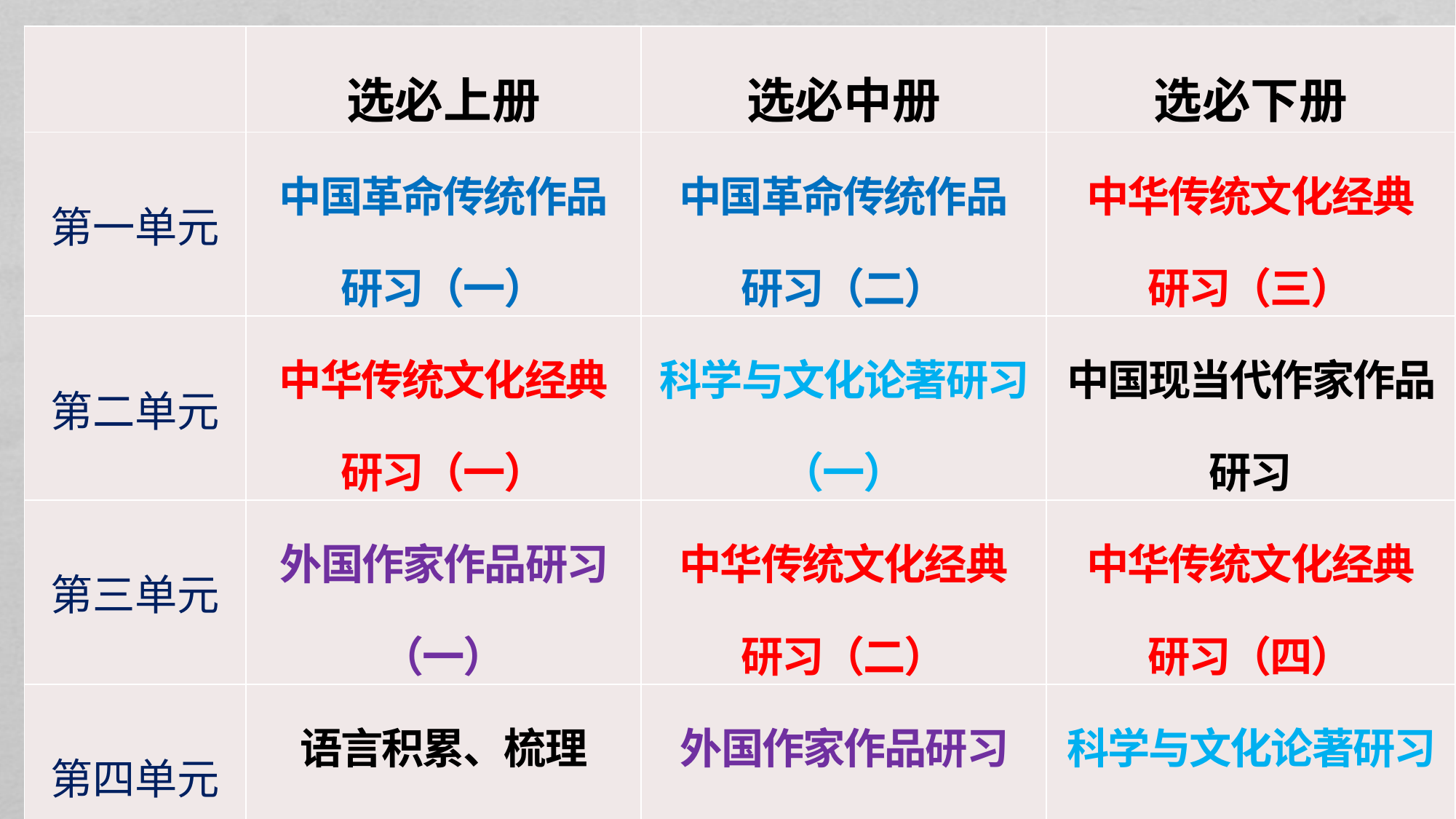

|  | 选必上册 | 选必中册 | 选必下册 |
| --- | --- | --- | --- |
| 第一单元 | 中国革命传统作品 研习（一） | 中国革命传统作品 研习（二） | 中华传统文化经典 研习（三） |
| 第二单元 | 中华传统文化经典 研习（一） | 科学与文化论著研习（一） | 中国现当代作家作品研习 |
| 第三单元 | 外国作家作品研习（一） | 中华传统文化经典 研习（二） | 中华传统文化经典 研习（四） |
| 第四单元 | 语言积累、梳理 与探究（二） | 外国作家作品研习（二） | 科学与文化论著研习（二） |
|  |  |  |  |
|  |  |  |  |
|  |  |  |  |
|  |  |  |  |